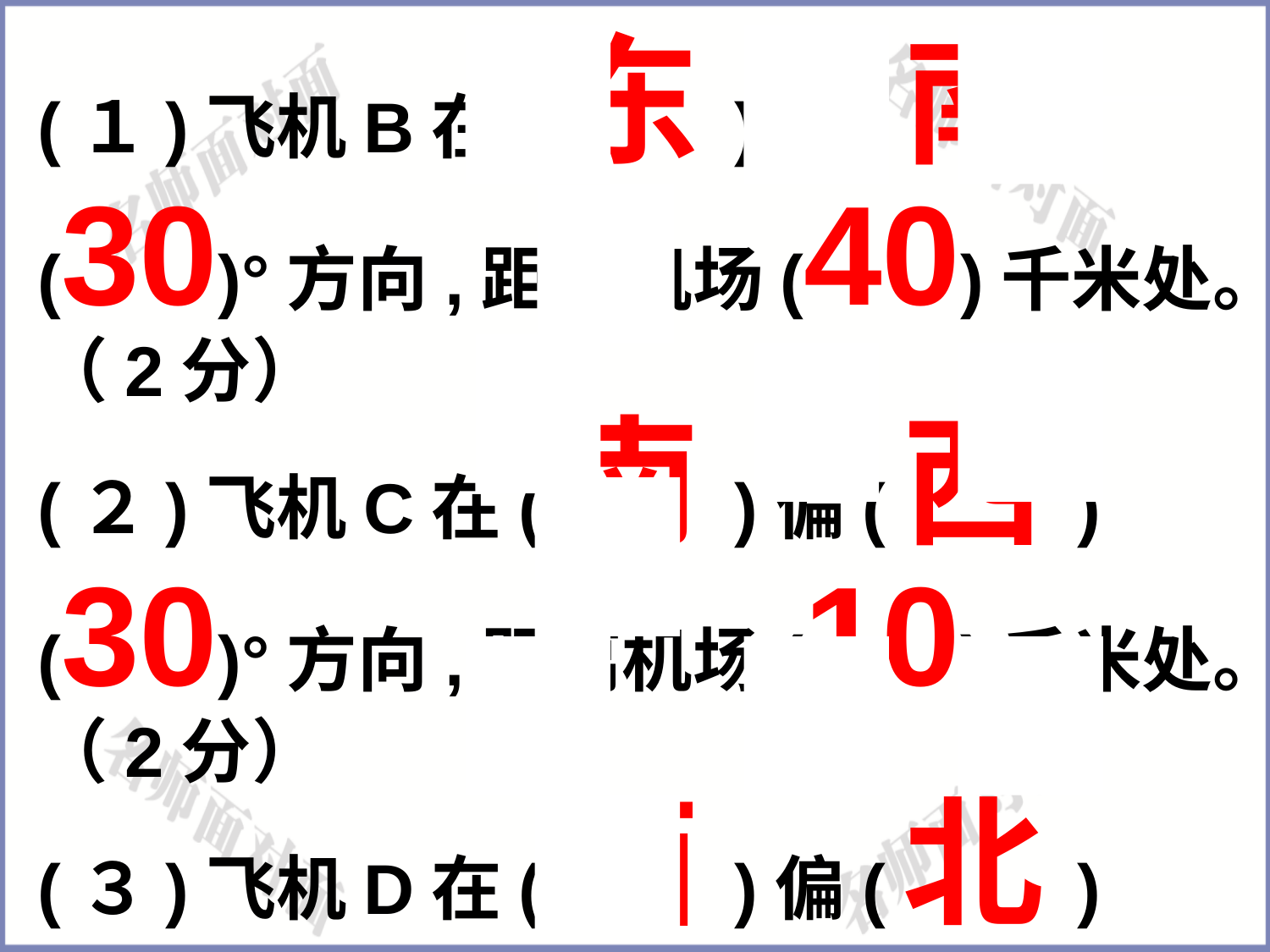

(１)飞机B在(东)偏(南)(30)°方向,距离机场(40)千米处。（2分）
(２)飞机C在(南)偏(西)(30)°方向,距离机场(10)千米处。（2分）
(３)飞机D在(西)偏(北)(30)°方向,距离机场(20)千米处。（2分）